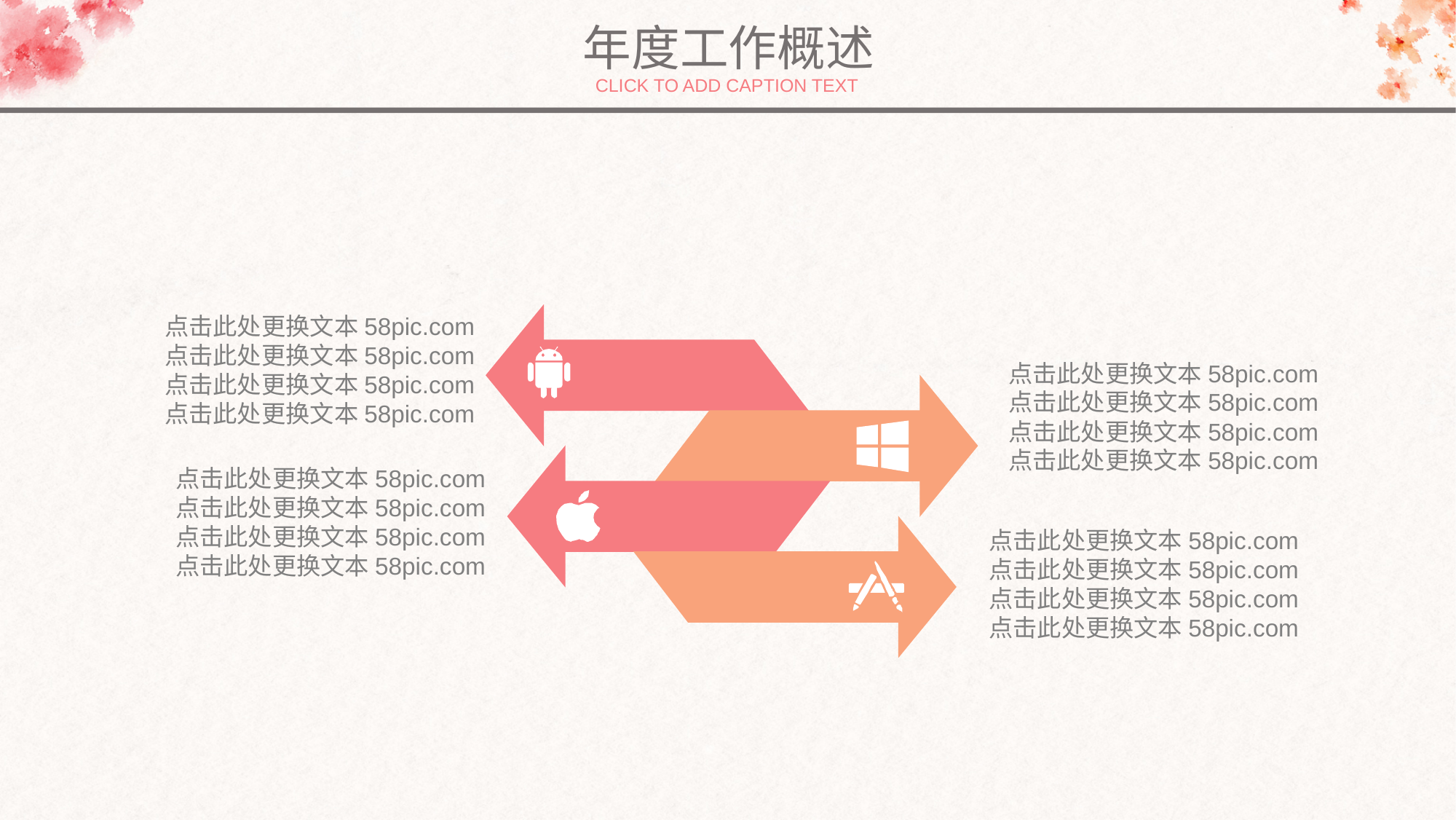

年度工作概述
CLICK TO ADD CAPTION TEXT

点击此处更换文本58pic.com
点击此处更换文本58pic.com
点击此处更换文本58pic.com
点击此处更换文本58pic.com

点击此处更换文本58pic.com
点击此处更换文本58pic.com
点击此处更换文本58pic.com
点击此处更换文本58pic.com

点击此处更换文本58pic.com
点击此处更换文本58pic.com
点击此处更换文本58pic.com
点击此处更换文本58pic.com

点击此处更换文本58pic.com
点击此处更换文本58pic.com
点击此处更换文本58pic.com
点击此处更换文本58pic.com